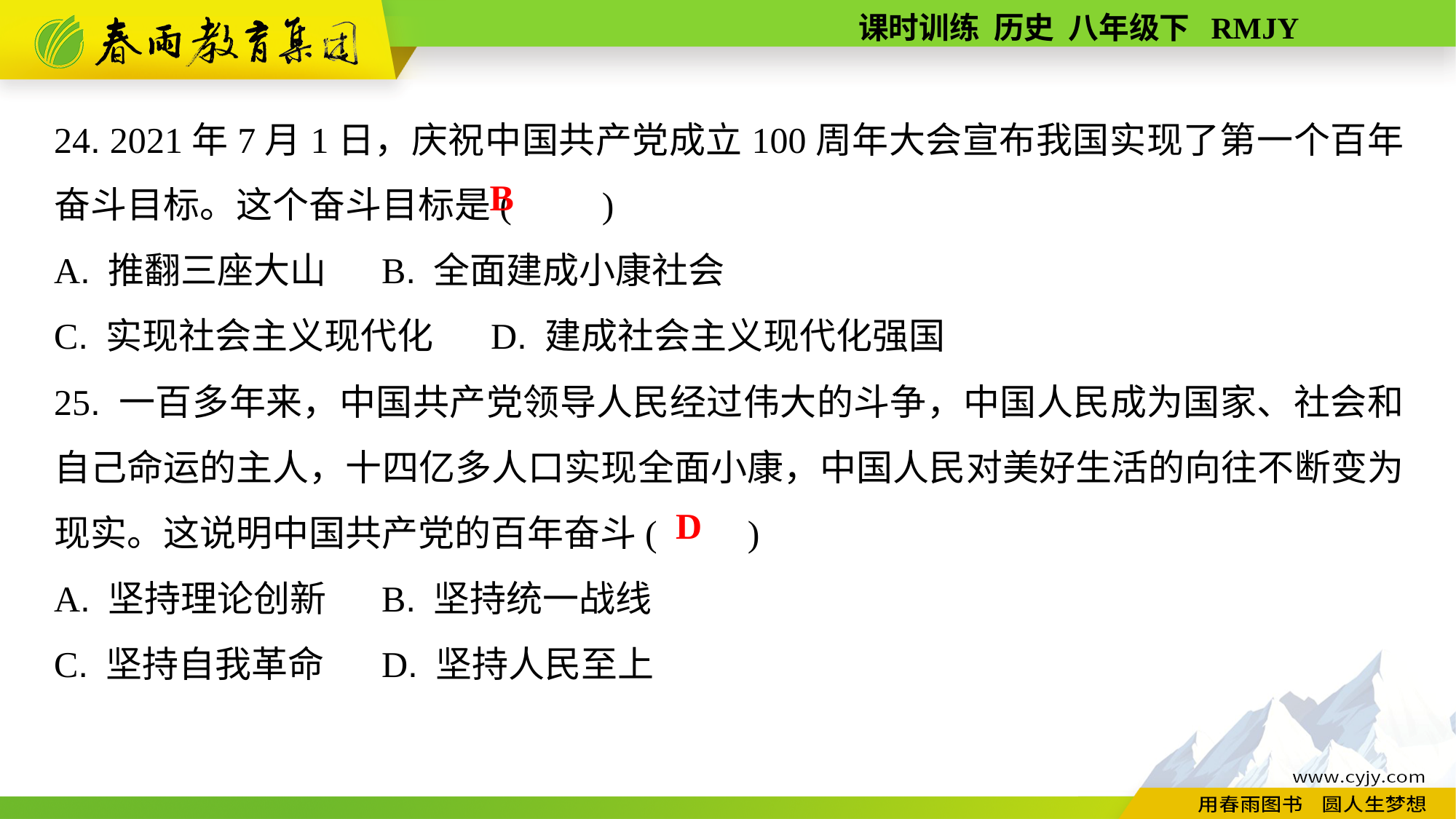

24. 2021年7月1日，庆祝中国共产党成立100周年大会宣布我国实现了第一个百年奋斗目标。这个奋斗目标是(　　)
A. 推翻三座大山	B. 全面建成小康社会
C. 实现社会主义现代化	D. 建成社会主义现代化强国
25. 一百多年来，中国共产党领导人民经过伟大的斗争，中国人民成为国家、社会和自己命运的主人，十四亿多人口实现全面小康，中国人民对美好生活的向往不断变为现实。这说明中国共产党的百年奋斗(　　)
A. 坚持理论创新	B. 坚持统一战线
C. 坚持自我革命	D. 坚持人民至上
B
D